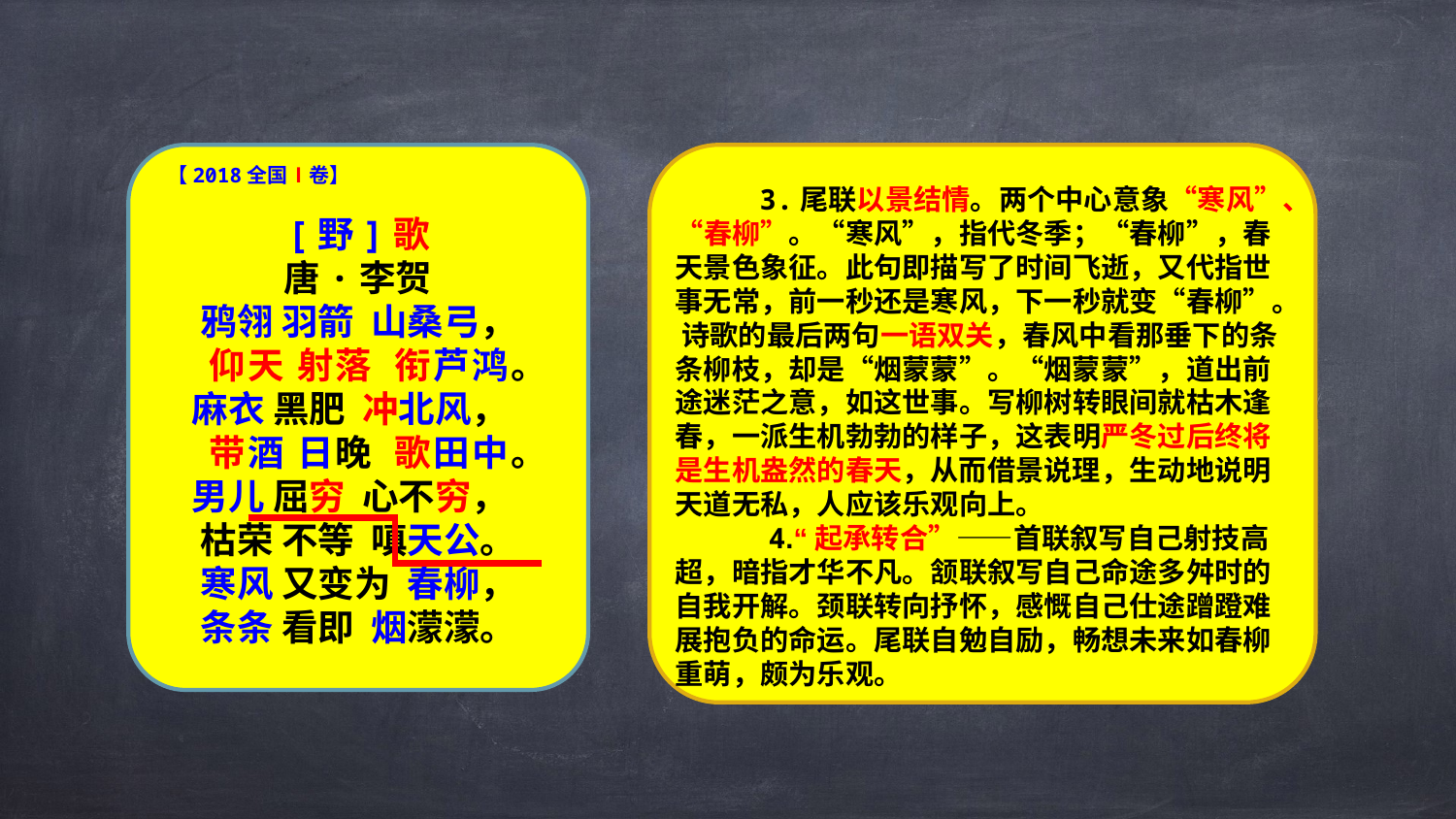

3.尾联以景结情。两个中心意象“寒风”、“春柳”。“寒风”，指代冬季；“春柳”，春天景色象征。此句即描写了时间飞逝，又代指世事无常，前一秒还是寒风，下一秒就变“春柳”。 诗歌的最后两句一语双关，春风中看那垂下的条条柳枝，却是“烟蒙蒙”。“烟蒙蒙”，道出前途迷茫之意，如这世事。写柳树转眼间就枯木逢春，一派生机勃勃的样子，这表明严冬过后终将是生机盎然的春天，从而借景说理，生动地说明天道无私，人应该乐观向上。
   4.“起承转合”——首联叙写自己射技高超，暗指才华不凡。颔联叙写自己命途多舛时的自我开解。颈联转向抒怀，感慨自己仕途蹭蹬难展抱负的命运。尾联自勉自励，畅想未来如春柳重萌，颇为乐观。

【2018全国Ⅰ卷】

[野]歌
唐·李贺
   鸦翎 羽箭  山桑弓，
   仰天 射落  衔芦鸿。
   麻衣 黑肥  冲北风，
   带酒 日晚  歌田中。
   男儿 屈穷  心不穷，
   枯荣 不等  嗔天公。
   寒风 又变为  春柳，
   条条 看即  烟濛濛。